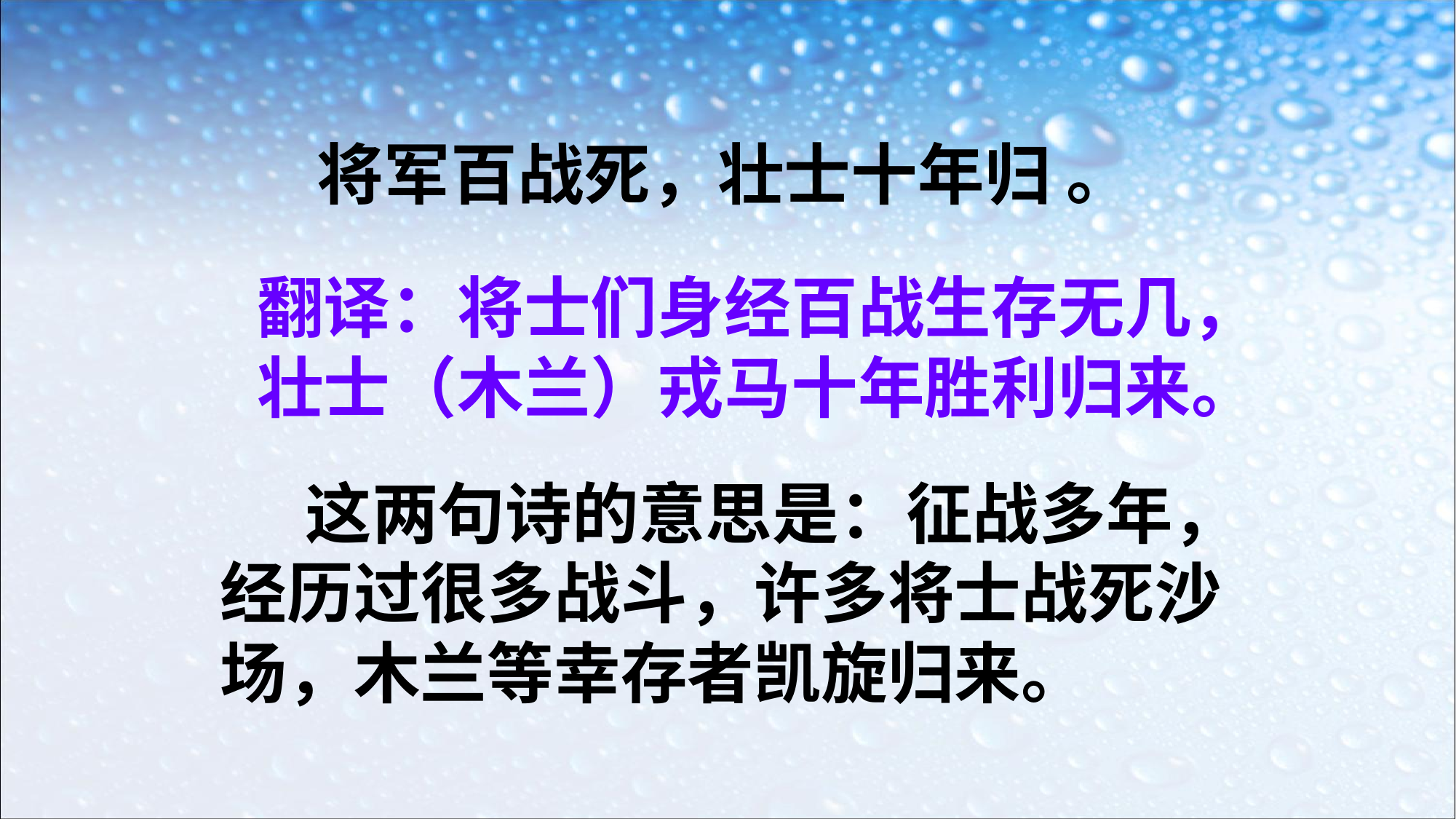

将军百战死，壮士十年归 。
翻译：将士们身经百战生存无几，壮士（木兰）戎马十年胜利归来。
　　这两句诗的意思是：征战多年，经历过很多战斗，许多将士战死沙场，木兰等幸存者凯旋归来。